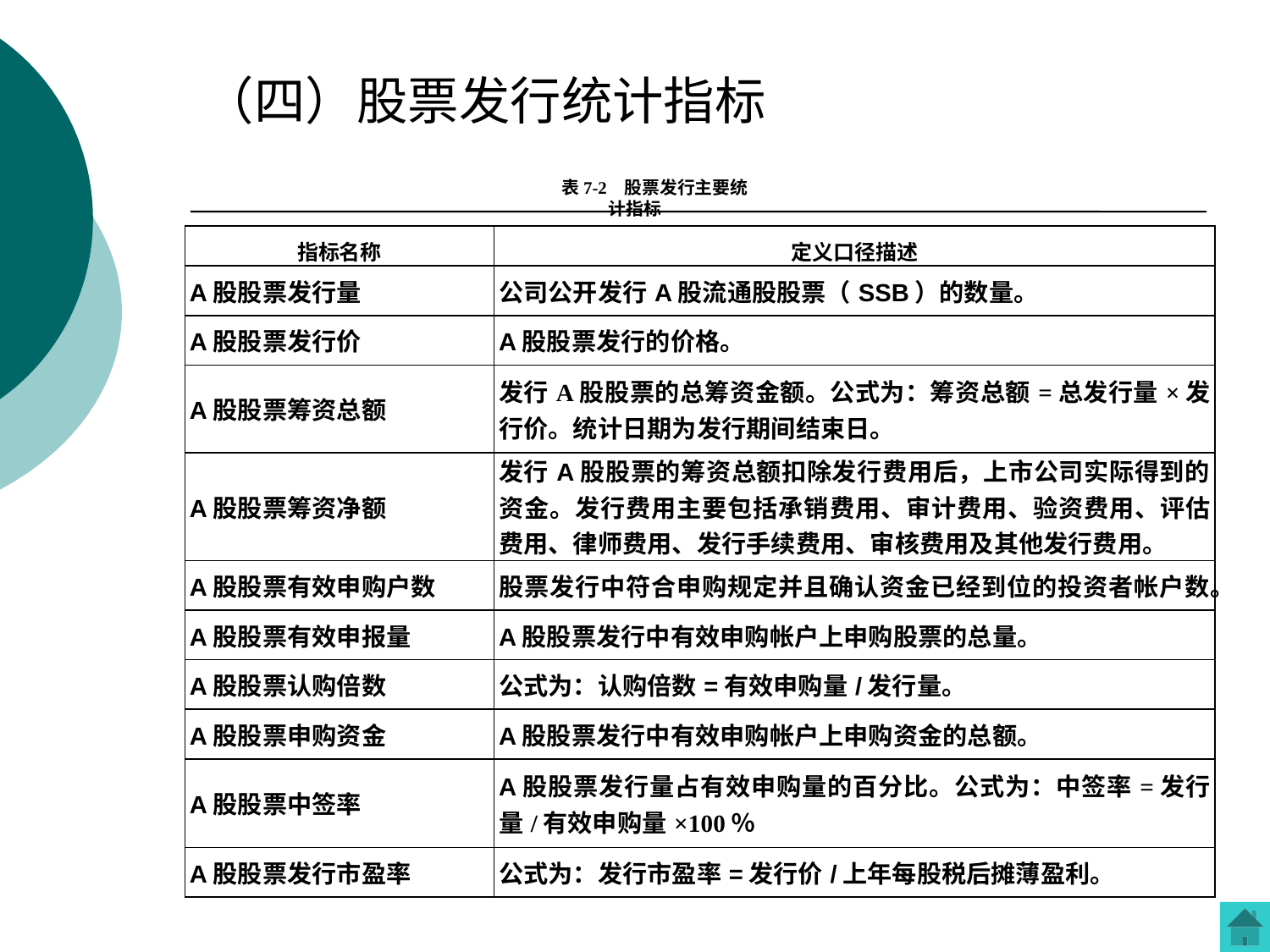

# （四）股票发行统计指标
表7-2   股票发行主要统计指标
| 指标名称 | 定义口径描述 |
| --- | --- |
| A股股票发行量 | 公司公开发行A股流通股股票（SSB）的数量。 |
| A股股票发行价 | A股股票发行的价格。 |
| A股股票筹资总额 | 发行A股股票的总筹资金额。公式为：筹资总额=总发行量×发行价。统计日期为发行期间结束日。 |
| A股股票筹资净额 | 发行A股股票的筹资总额扣除发行费用后，上市公司实际得到的资金。发行费用主要包括承销费用、审计费用、验资费用、评估费用、律师费用、发行手续费用、审核费用及其他发行费用。 |
| A股股票有效申购户数 | 股票发行中符合申购规定并且确认资金已经到位的投资者帐户数。 |
| A股股票有效申报量 | A股股票发行中有效申购帐户上申购股票的总量。 |
| A股股票认购倍数 | 公式为：认购倍数=有效申购量/发行量。 |
| A股股票申购资金 | A股股票发行中有效申购帐户上申购资金的总额。 |
| A股股票中签率 | A股股票发行量占有效申购量的百分比。公式为：中签率=发行量/有效申购量×100％ |
| A股股票发行市盈率 | 公式为：发行市盈率=发行价/上年每股税后摊薄盈利。 |